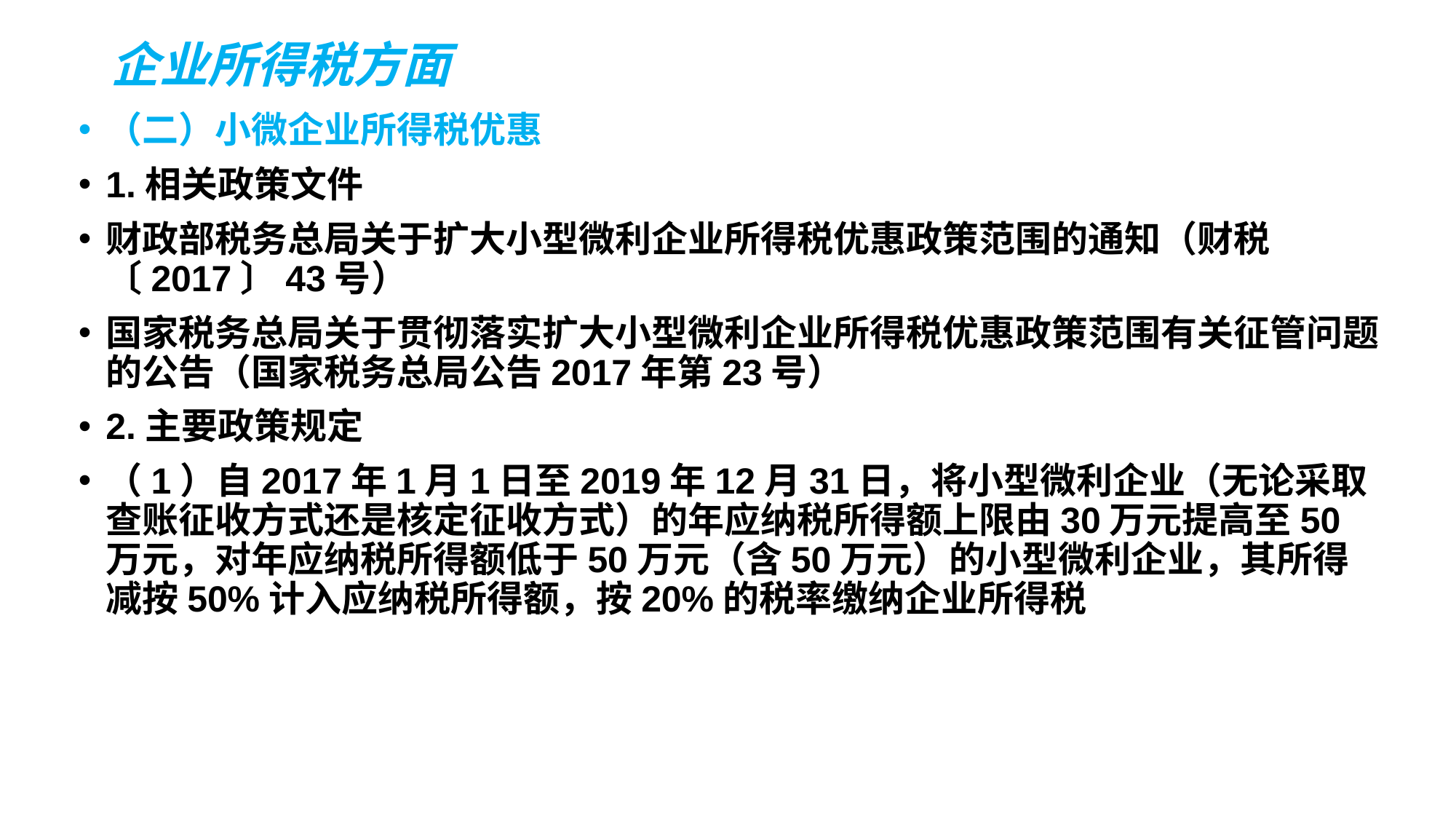

# 企业所得税方面
（二）小微企业所得税优惠
1.相关政策文件
财政部税务总局关于扩大小型微利企业所得税优惠政策范围的通知（财税〔2017〕43号）
国家税务总局关于贯彻落实扩大小型微利企业所得税优惠政策范围有关征管问题的公告（国家税务总局公告2017年第23号）
2.主要政策规定
（1）自2017年1月1日至2019年12月31日，将小型微利企业（无论采取查账征收方式还是核定征收方式）的年应纳税所得额上限由30万元提高至50万元，对年应纳税所得额低于50万元（含50万元）的小型微利企业，其所得减按50%计入应纳税所得额，按20%的税率缴纳企业所得税